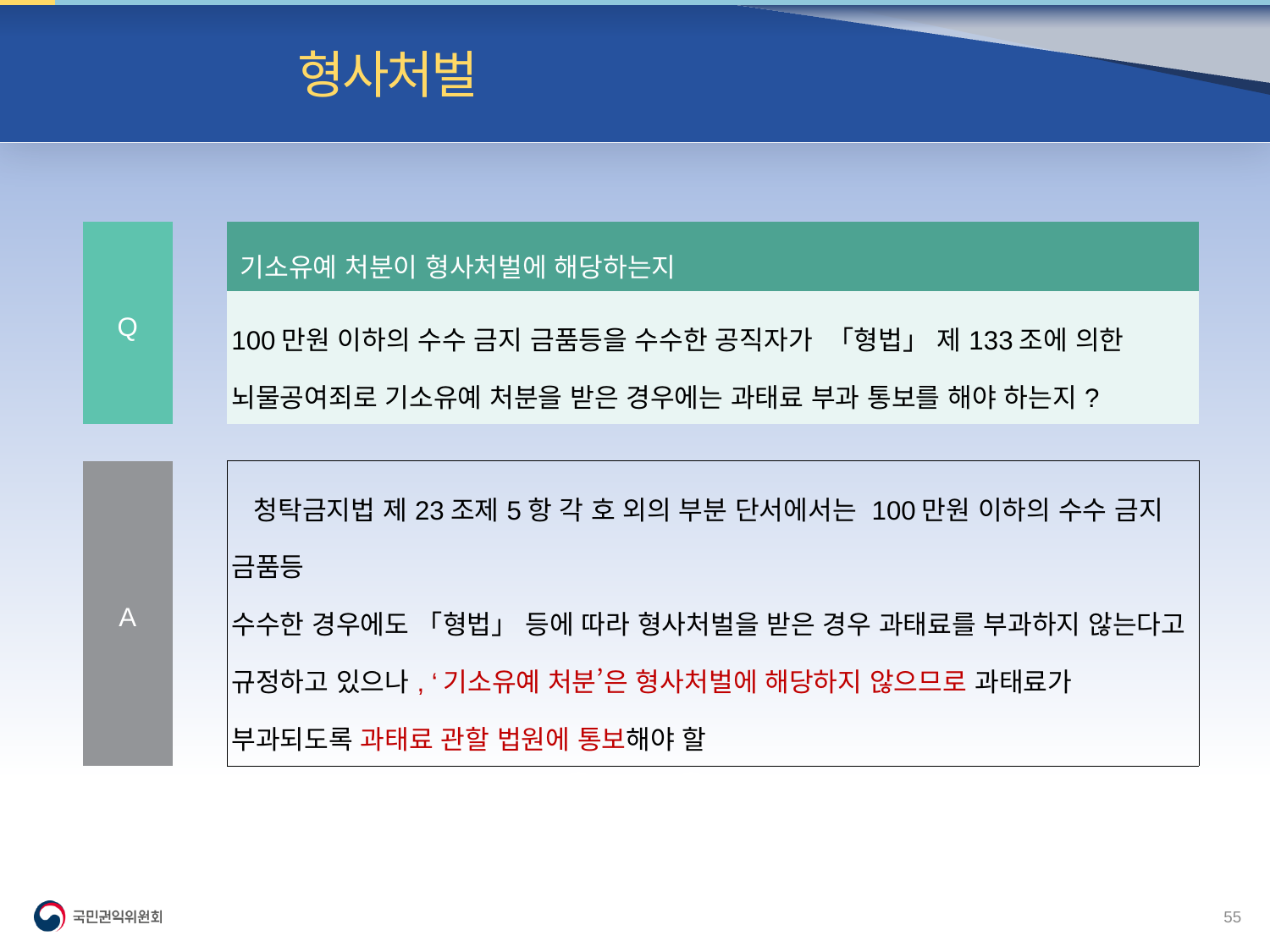

빈발 질의| 형사처벌

| Q |  | 기소유예 처분이 형사처벌에 해당하는지 |
| --- | --- | --- |
|  |  | 100만원 이하의 수수 금지 금품등을 수수한 공직자가 「형법」 제133조에 의한 뇌물공여죄로 기소유예 처분을 받은 경우에는 과태료 부과 통보를 해야 하는지? |
|  |  |  |
| A |  | 청탁금지법 제23조제5항 각 호 외의 부분 단서에서는 100만원 이하의 수수 금지 금품등 수수한 경우에도 「형법」 등에 따라 형사처벌을 받은 경우 과태료를 부과하지 않는다고 규정하고 있으나, ‘기소유예 처분’은 형사처벌에 해당하지 않으므로 과태료가 부과되도록 과태료 관할 법원에 통보해야 할 |

55